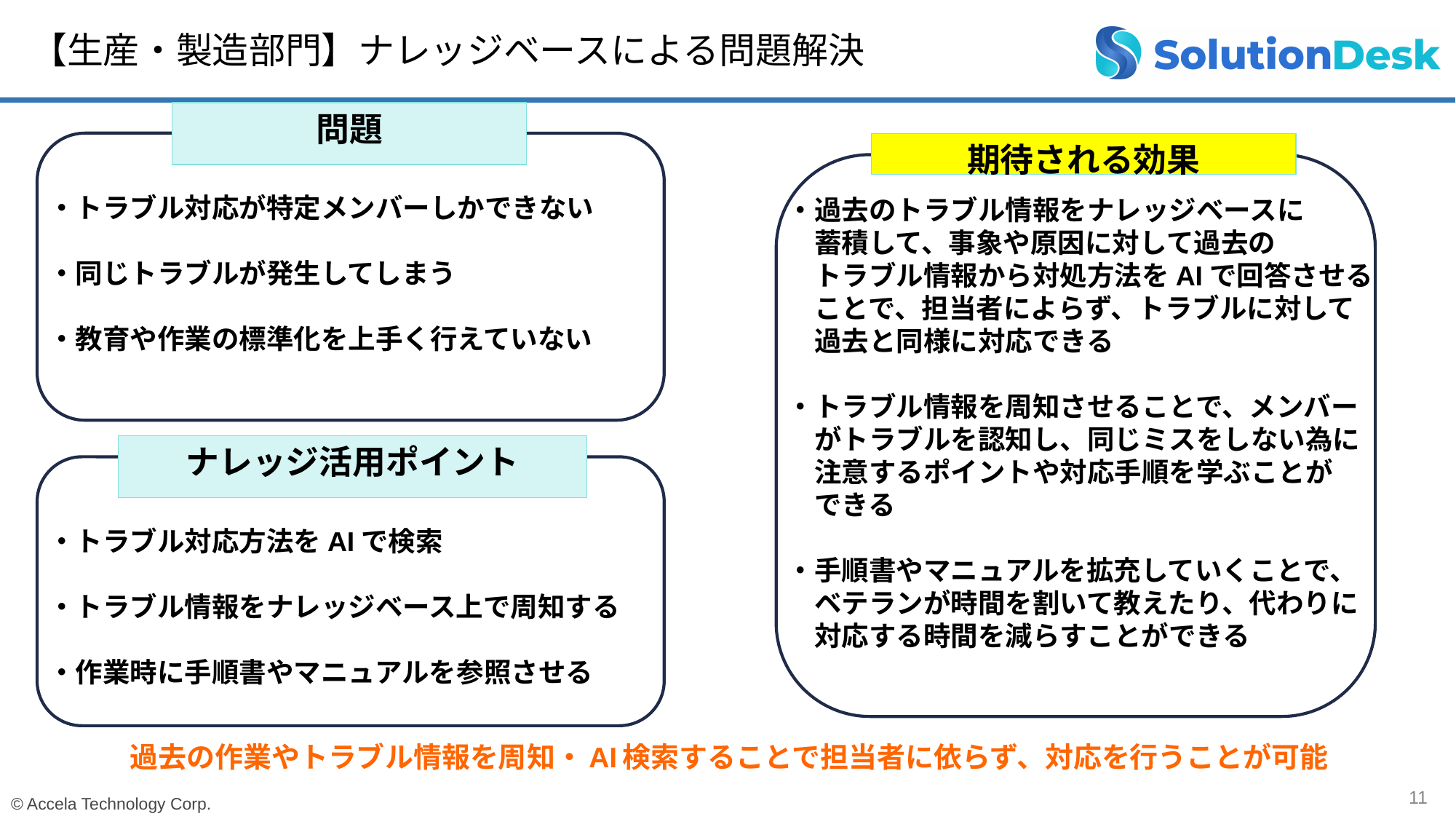

【生産・製造部門】ナレッジベースによる問題解決
問題

期待される効果

・トラブル対応が特定メンバーしかできない

・同じトラブルが発生してしまう

・教育や作業の標準化を上手く行えていない
・過去のトラブル情報をナレッジベースに
　蓄積して、事象や原因に対して過去の
　トラブル情報から対処方法をAIで回答させる
　ことで、担当者によらず、トラブルに対して
　過去と同様に対応できる

・トラブル情報を周知させることで、メンバー
　がトラブルを認知し、同じミスをしない為に
　注意するポイントや対応手順を学ぶことが
　できる

・手順書やマニュアルを拡充していくことで、
　ベテランが時間を割いて教えたり、代わりに
　対応する時間を減らすことができる
ナレッジ活用ポイント

・トラブル対応方法をAIで検索

・トラブル情報をナレッジベース上で周知する

・作業時に手順書やマニュアルを参照させる
過去の作業やトラブル情報を周知・AI検索することで担当者に依らず、対応を行うことが可能
11